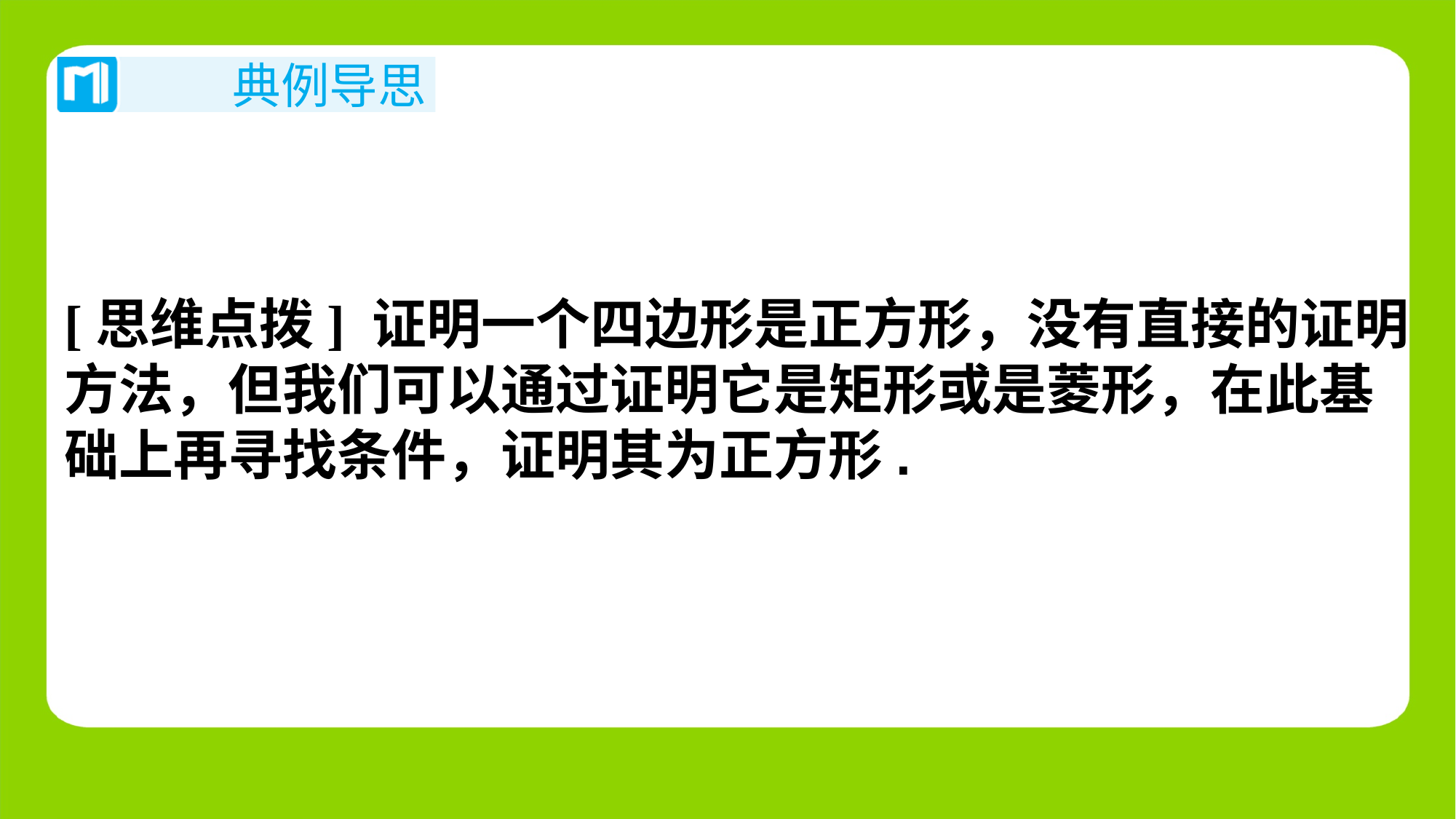

[思维点拨] 证明一个四边形是正方形，没有直接的证明
方法，但我们可以通过证明它是矩形或是菱形，在此基
础上再寻找条件，证明其为正方形.